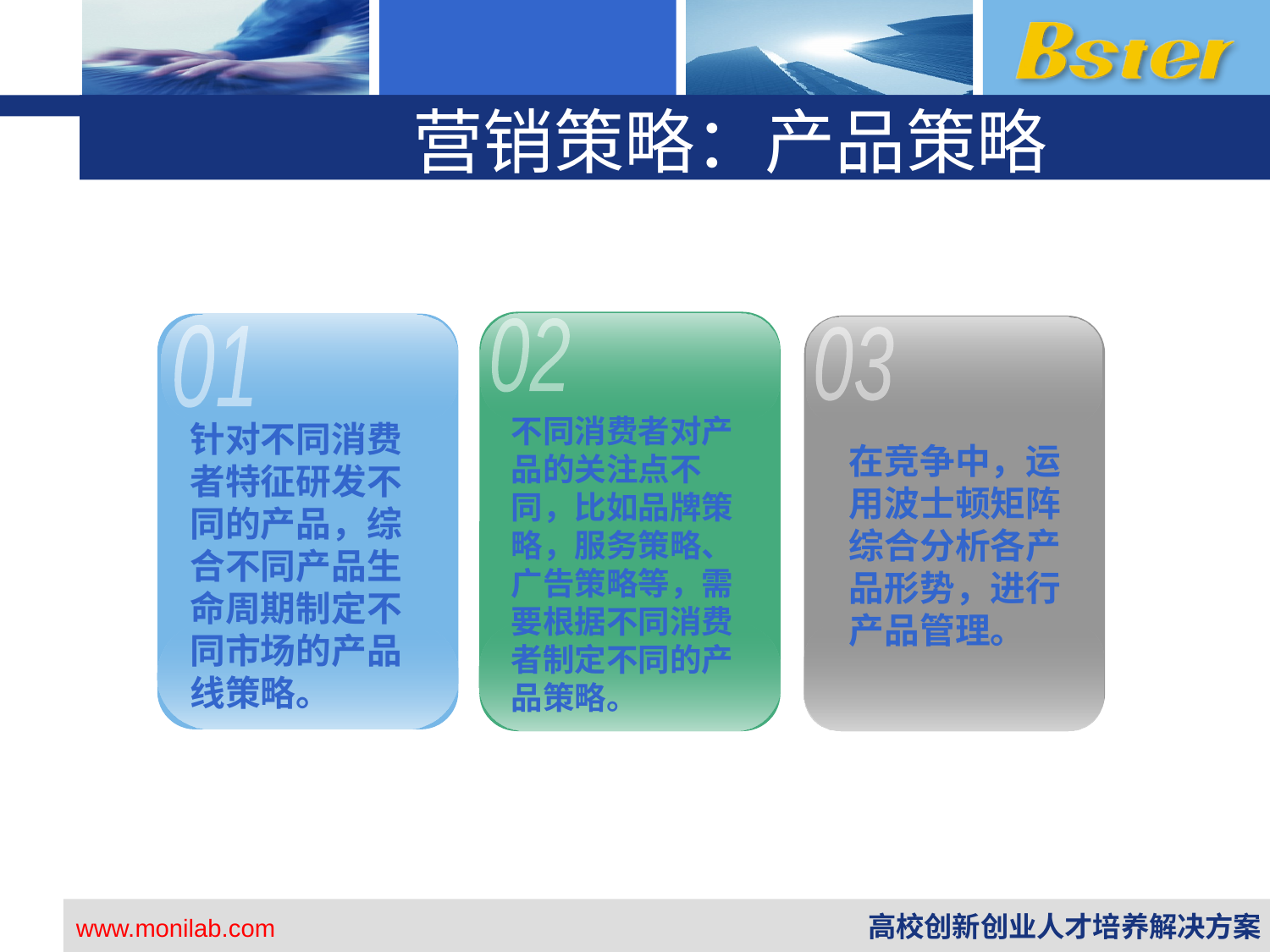

营销策略：产品策略

01

02
03
不同消费者对产品的关注点不同，比如品牌策略，服务策略、广告策略等，需要根据不同消费者制定不同的产品策略。
针对不同消费者特征研发不同的产品，综合不同产品生命周期制定不同市场的产品线策略。
在竞争中，运用波士顿矩阵综合分析各产品形势，进行产品管理。